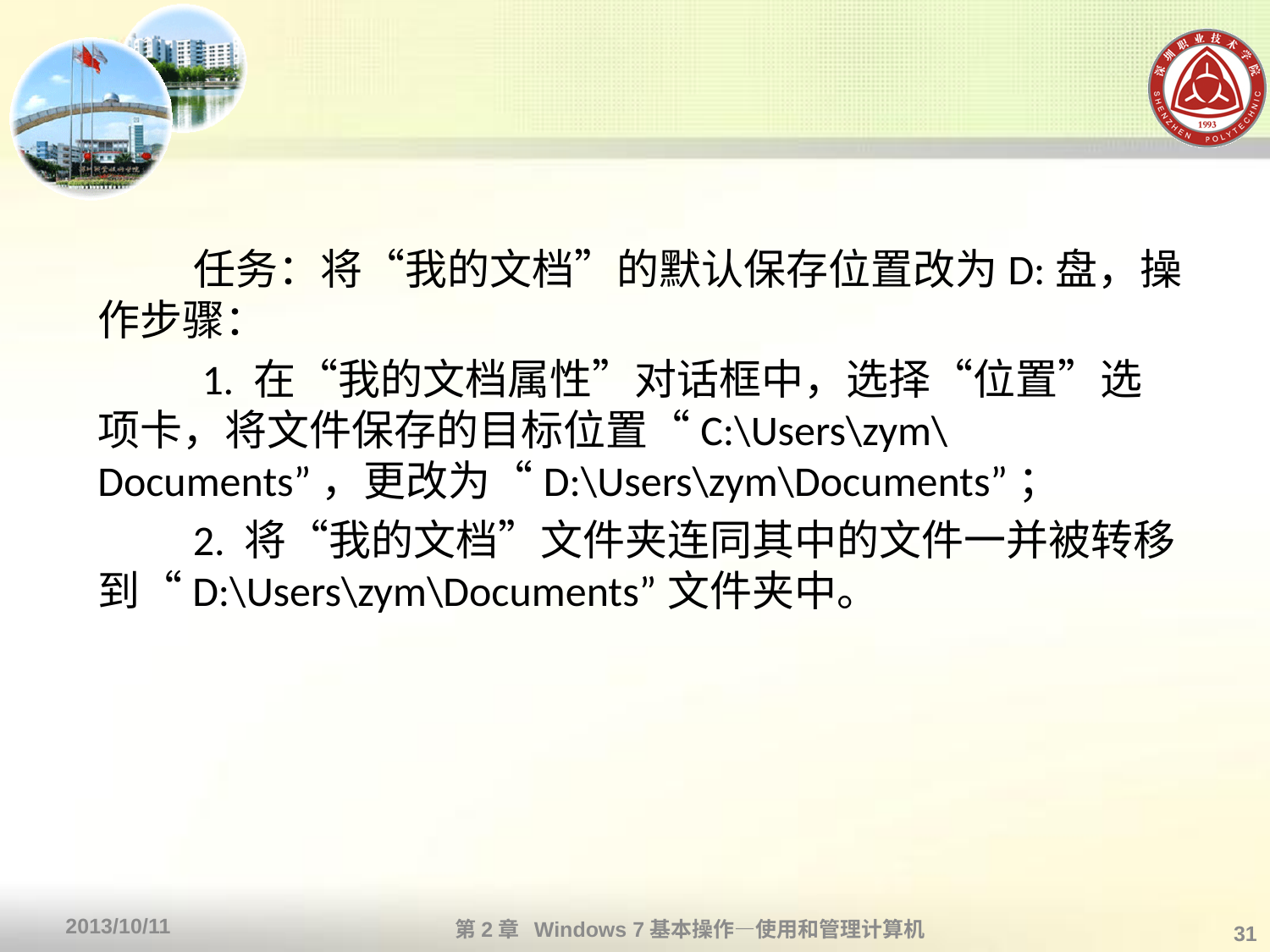

#
         任务：将“我的文档”的默认保存位置改为D:盘，操作步骤：
　 　1. 在“我的文档属性”对话框中，选择“位置”选项卡，将文件保存的目标位置“C:\Users\zym\Documents”，更改为“D:\Users\zym\Documents”；
          2. 将“我的文档”文件夹连同其中的文件一并被转移到“D:\Users\zym\Documents”文件夹中。
第2章  Windows 7基本操作—使用和管理计算机
2013/10/11
31